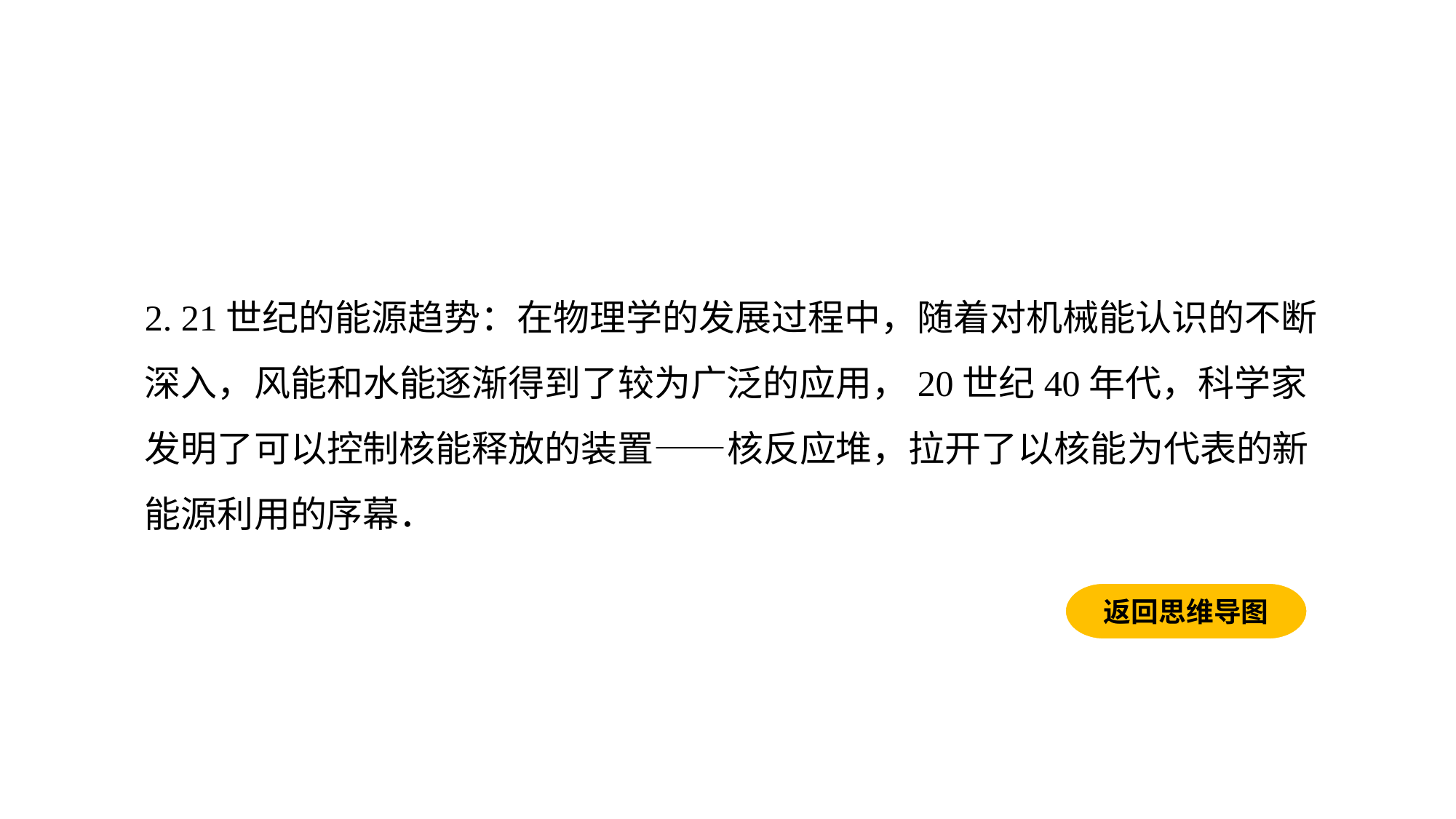

2. 21世纪的能源趋势：在物理学的发展过程中，随着对机械能认识的不断深入，风能和水能逐渐得到了较为广泛的应用，20世纪40年代，科学家发明了可以控制核能释放的装置——核反应堆，拉开了以核能为代表的新能源利用的序幕．
返回思维导图